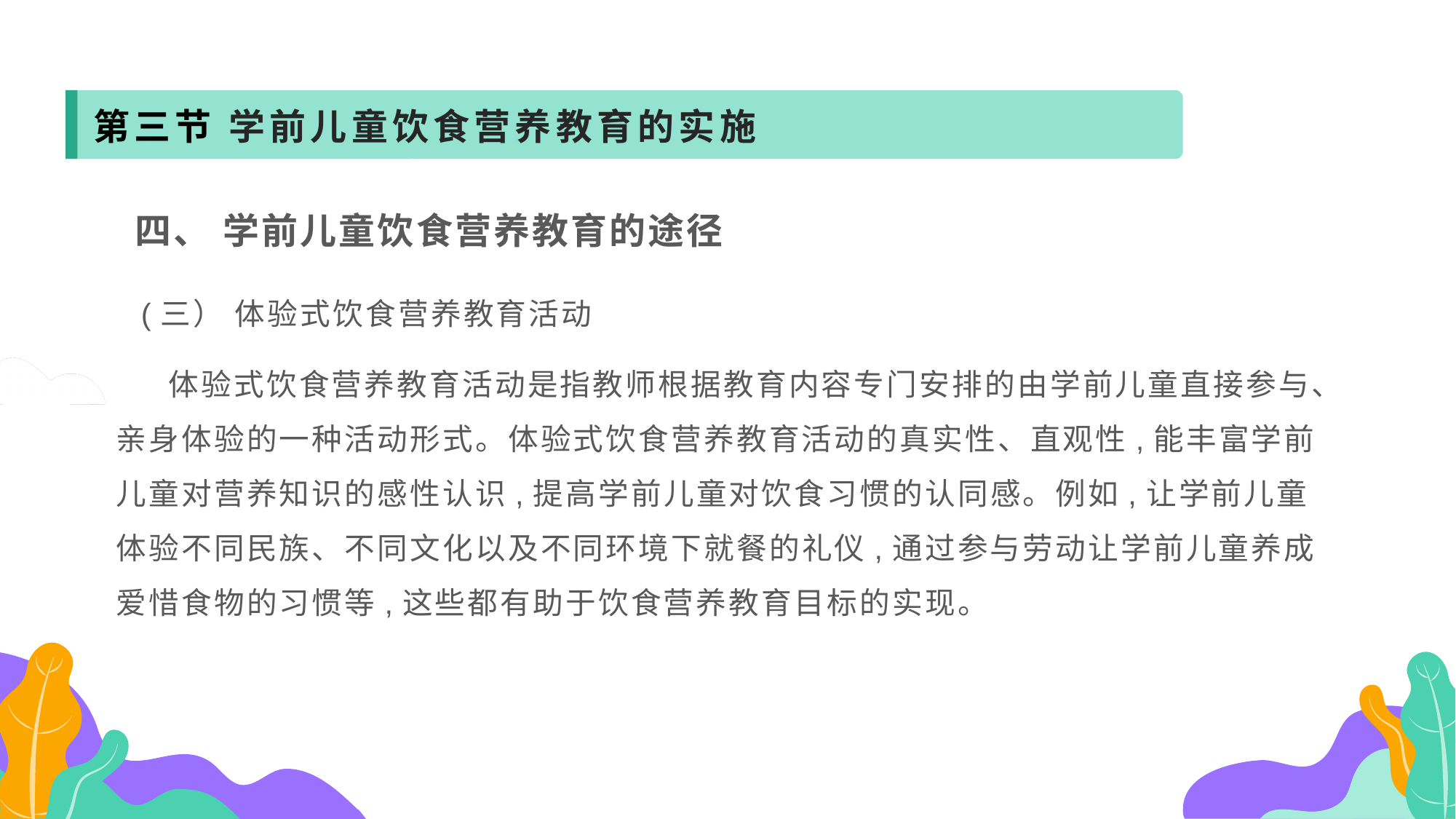

第三节 学前儿童饮食营养教育的实施
 四、 学前儿童饮食营养教育的途径
  (三） 体验式饮食营养教育活动
     体验式饮食营养教育活动是指教师根据教育内容专门安排的由学前儿童直接参与、亲身体验的一种活动形式。体验式饮食营养教育活动的真实性、直观性,能丰富学前儿童对营养知识的感性认识,提高学前儿童对饮食习惯的认同感。例如,让学前儿童体验不同民族、不同文化以及不同环境下就餐的礼仪,通过参与劳动让学前儿童养成爱惜食物的习惯等,这些都有助于饮食营养教育目标的实现。